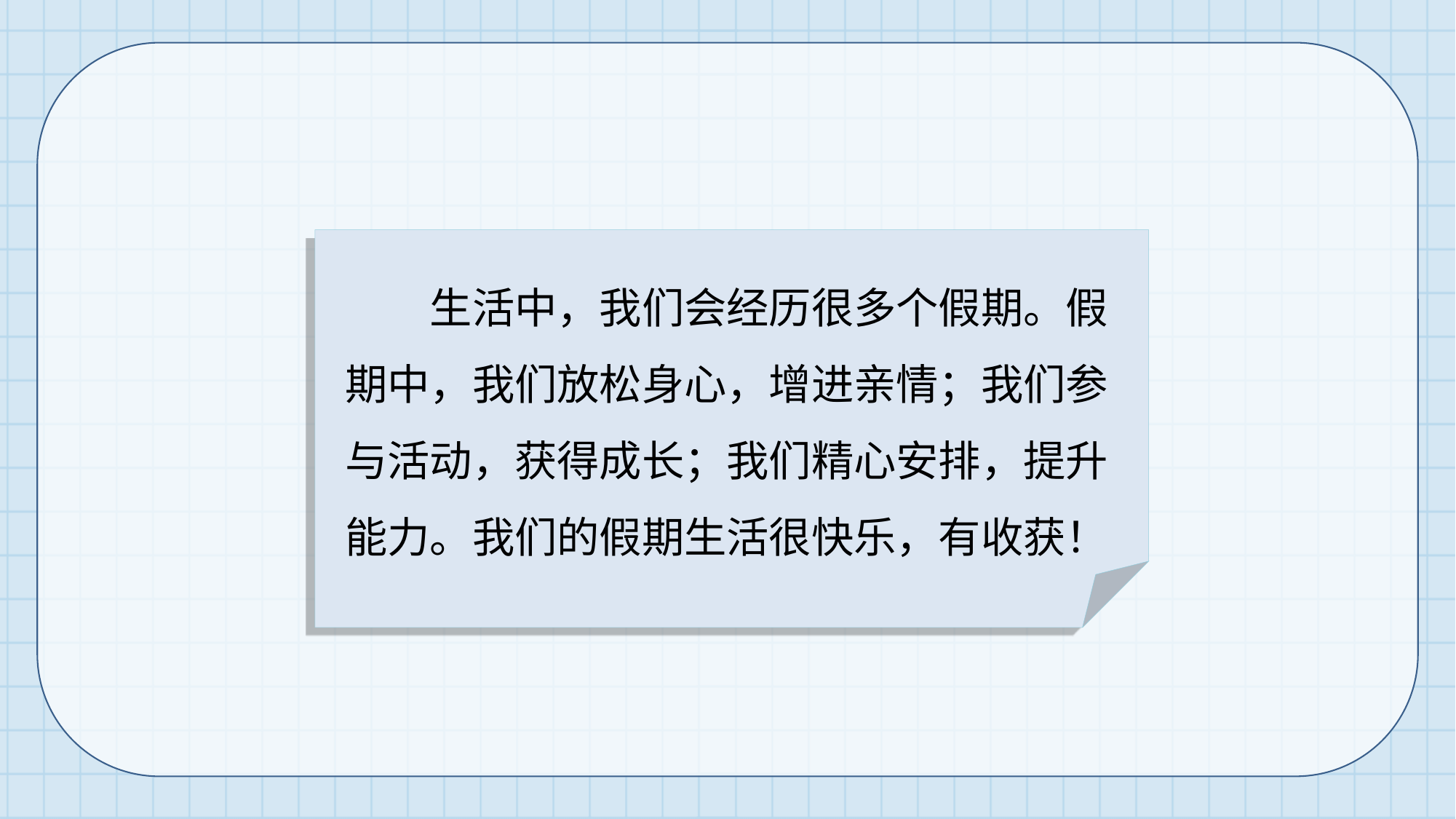

生活中，我们会经历很多个假期。假期中，我们放松身心，增进亲情；我们参与活动，获得成长；我们精心安排，提升能力。我们的假期生活很快乐，有收获！